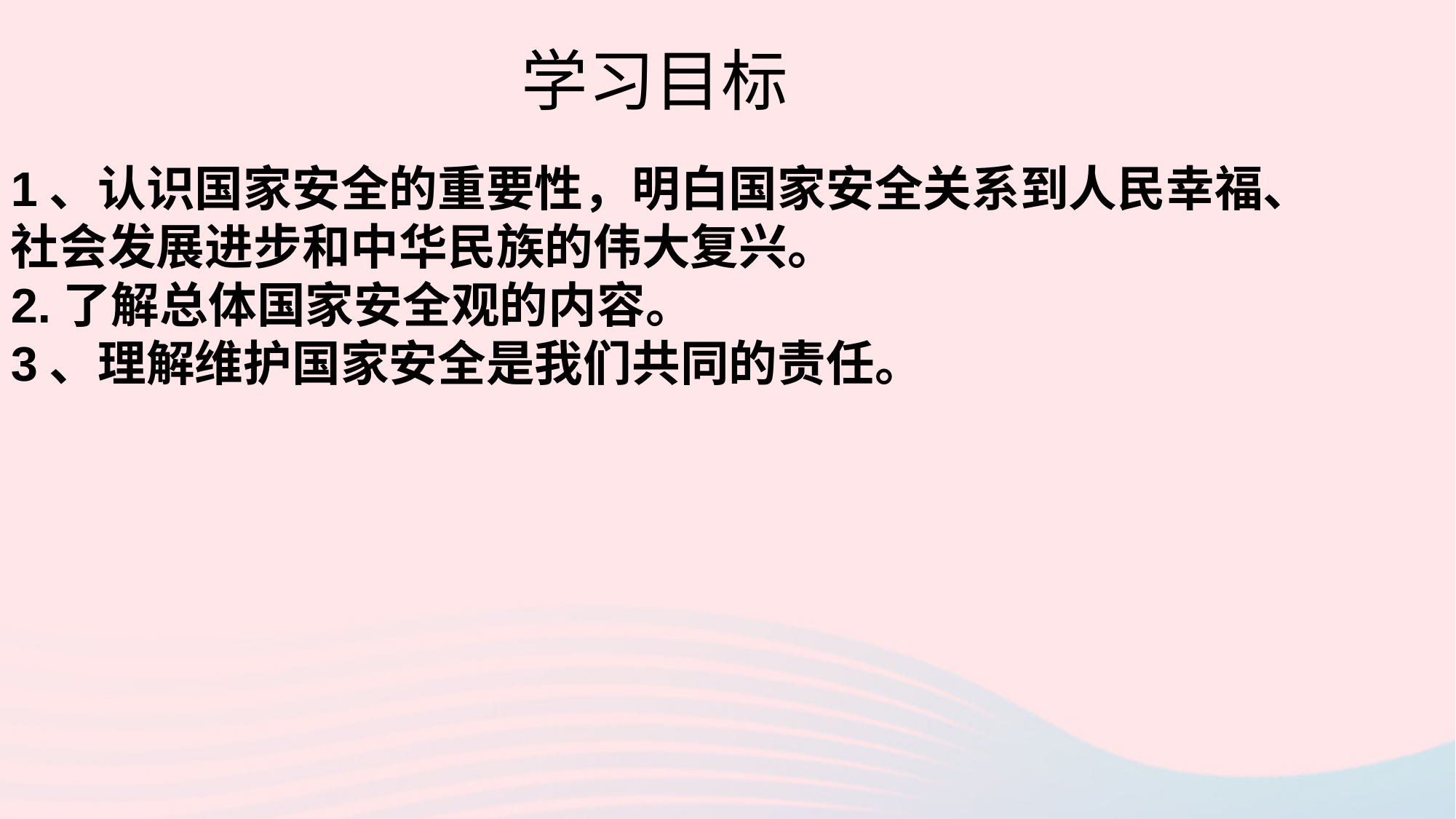

学习目标
1、认识国家安全的重要性，明白国家安全关系到人民幸福、社会发展进步和中华民族的伟大复兴。
2.了解总体国家安全观的内容。
3、理解维护国家安全是我们共同的责任。